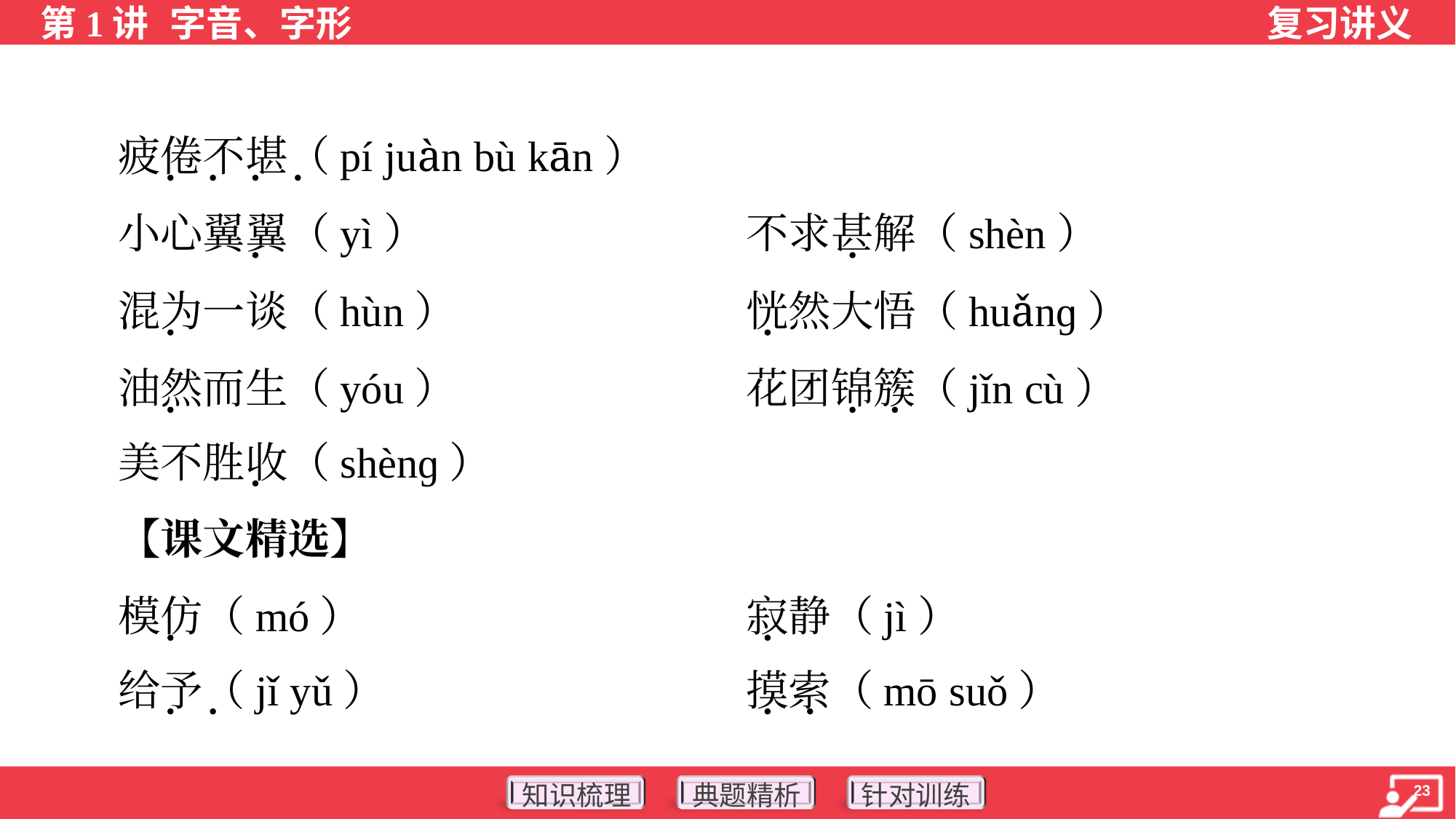

疲倦不堪（pí juàn bù kān）
    小心翼翼（yì）	不求甚解（shèn）
    混为一谈（hùn）	恍然大悟（huǎnɡ）
    油然而生（yóu）	花团锦簇（jǐn cù）
    美不胜收（shènɡ）

    【课文精选】
    模仿（mó）	寂静（jì）
    给予（jǐ yǔ）	摸索（mō suǒ）